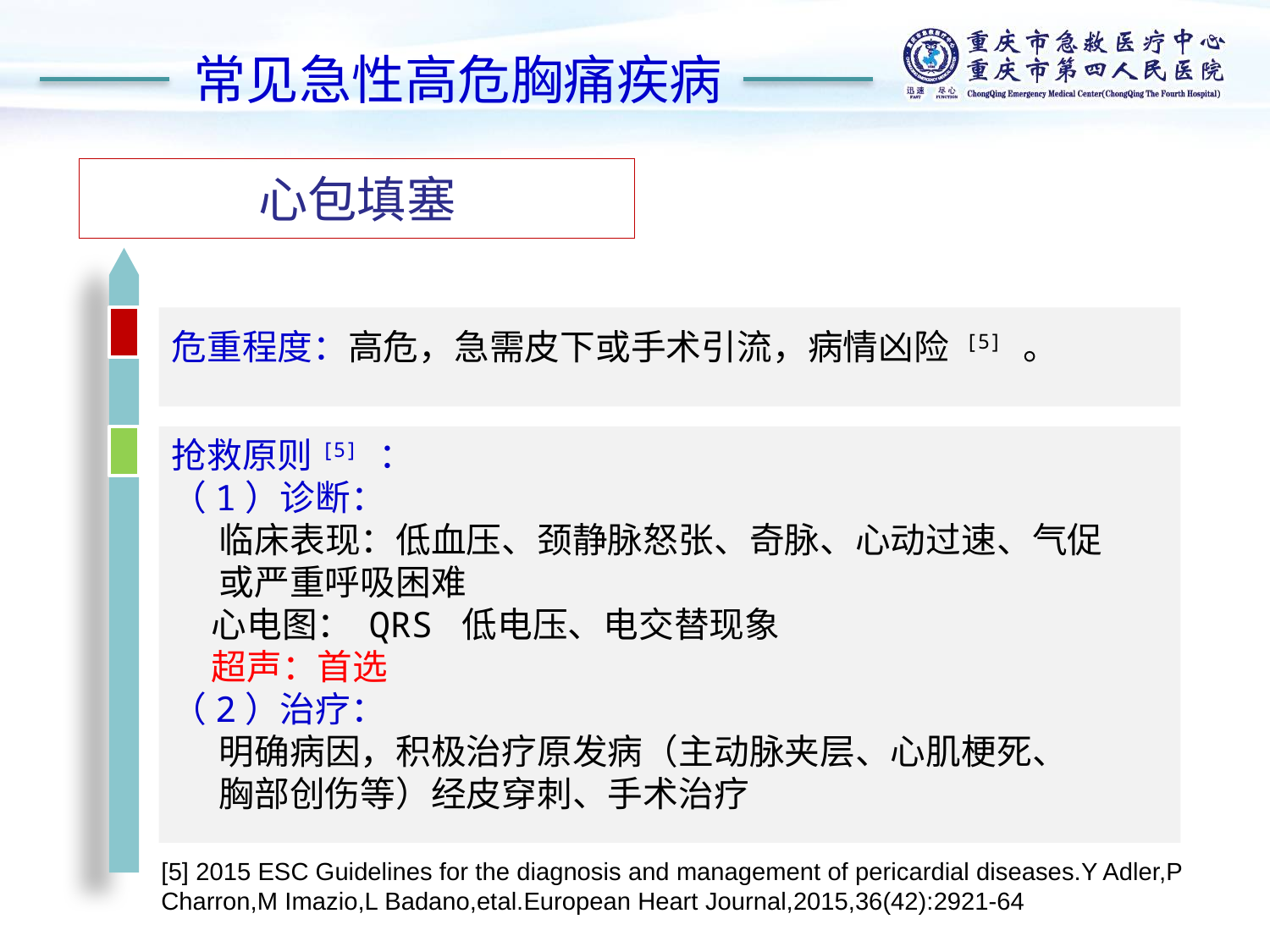

常见急性高危胸痛疾病
心包填塞

危重程度：高危，急需皮下或手术引流，病情凶险 [5] 。

抢救原则[5] ：
（1）诊断：
     临床表现：低血压、颈静脉怒张、奇脉、心动过速、气促
     或严重呼吸困难
    心电图： QRS 低电压、电交替现象
    超声：首选
（2）治疗：
     明确病因，积极治疗原发病（主动脉夹层、心肌梗死、
     胸部创伤等）经皮穿刺、手术治疗

[5] 2015 ESC Guidelines for the diagnosis and management of pericardial diseases.Y Adler,P Charron,M Imazio,L Badano,etal.European Heart Journal,2015,36(42):2921-64